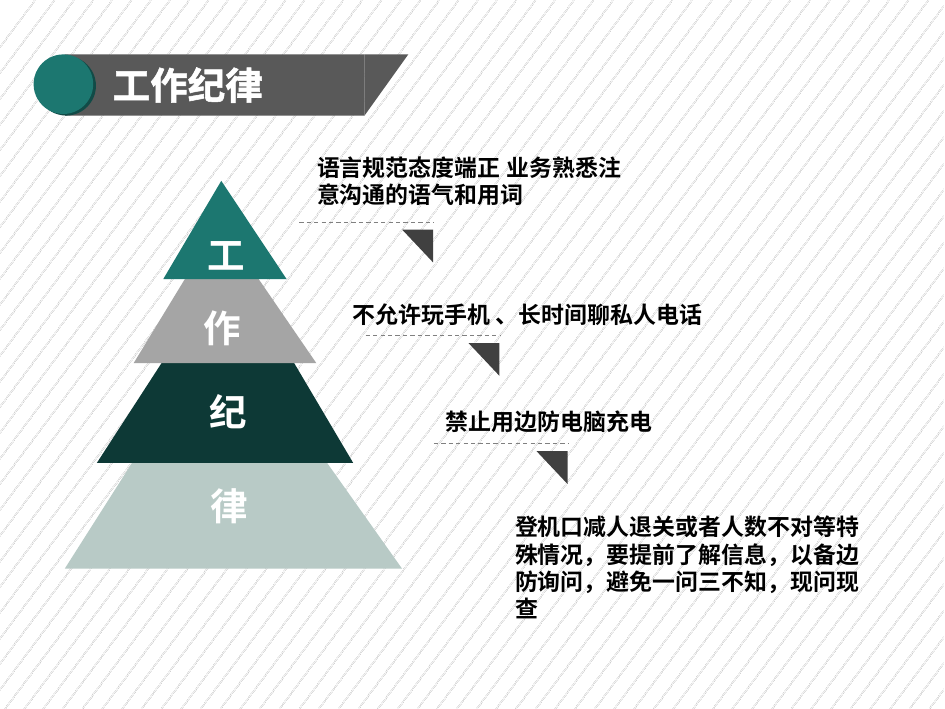

工作纪律
语言规范态度端正 业务熟悉注意沟通的语气和用词
工
作

纪
不允许玩手机 、长时间聊私人电话

律

禁止用边防电脑充电

登机口减人退关或者人数不对等特殊情况，要提前了解信息，以备边防询问，避免一问三不知，现问现查